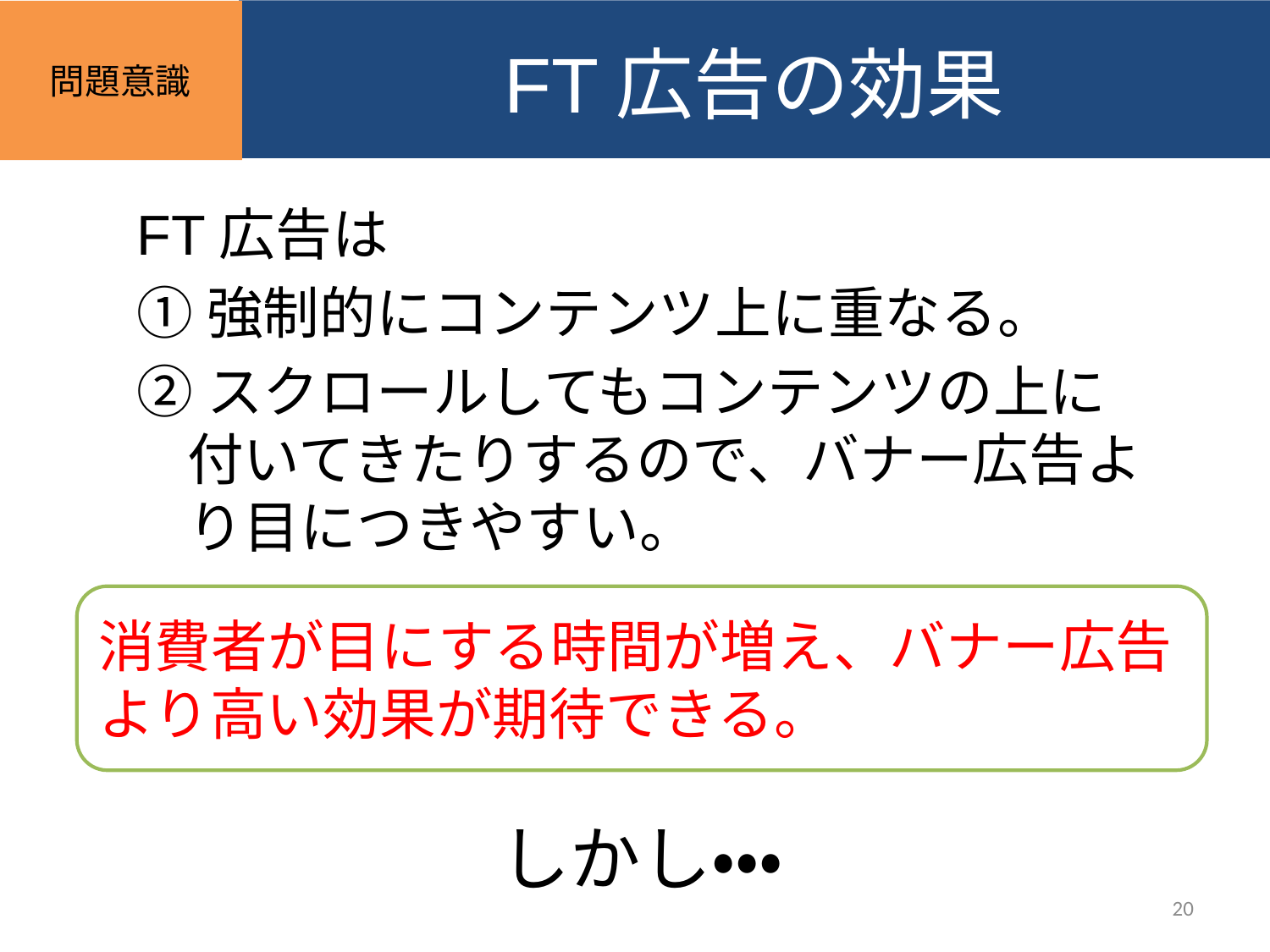

FT広告の効果
問題意識
FT広告は
①強制的にコンテンツ上に重なる。
②スクロールしてもコンテンツの上に付いてきたりするので、バナー広告より目につきやすい。
消費者が目にする時間が増え、バナー広告より高い効果が期待できる。
しかし・・・
20